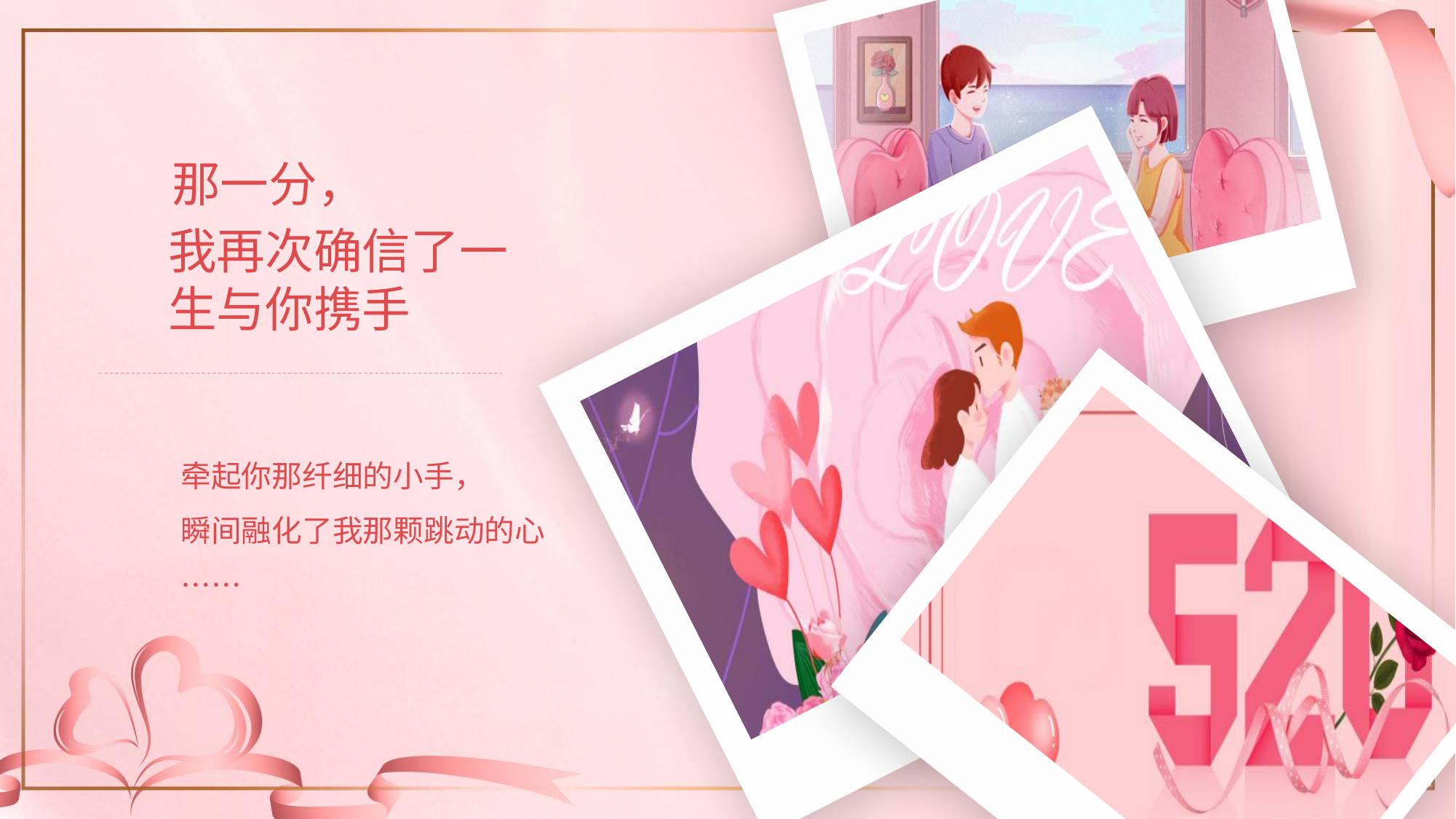

那一分，
我再次确信了一生与你携手

牵起你那纤细的小手，
瞬间融化了我那颗跳动的心……